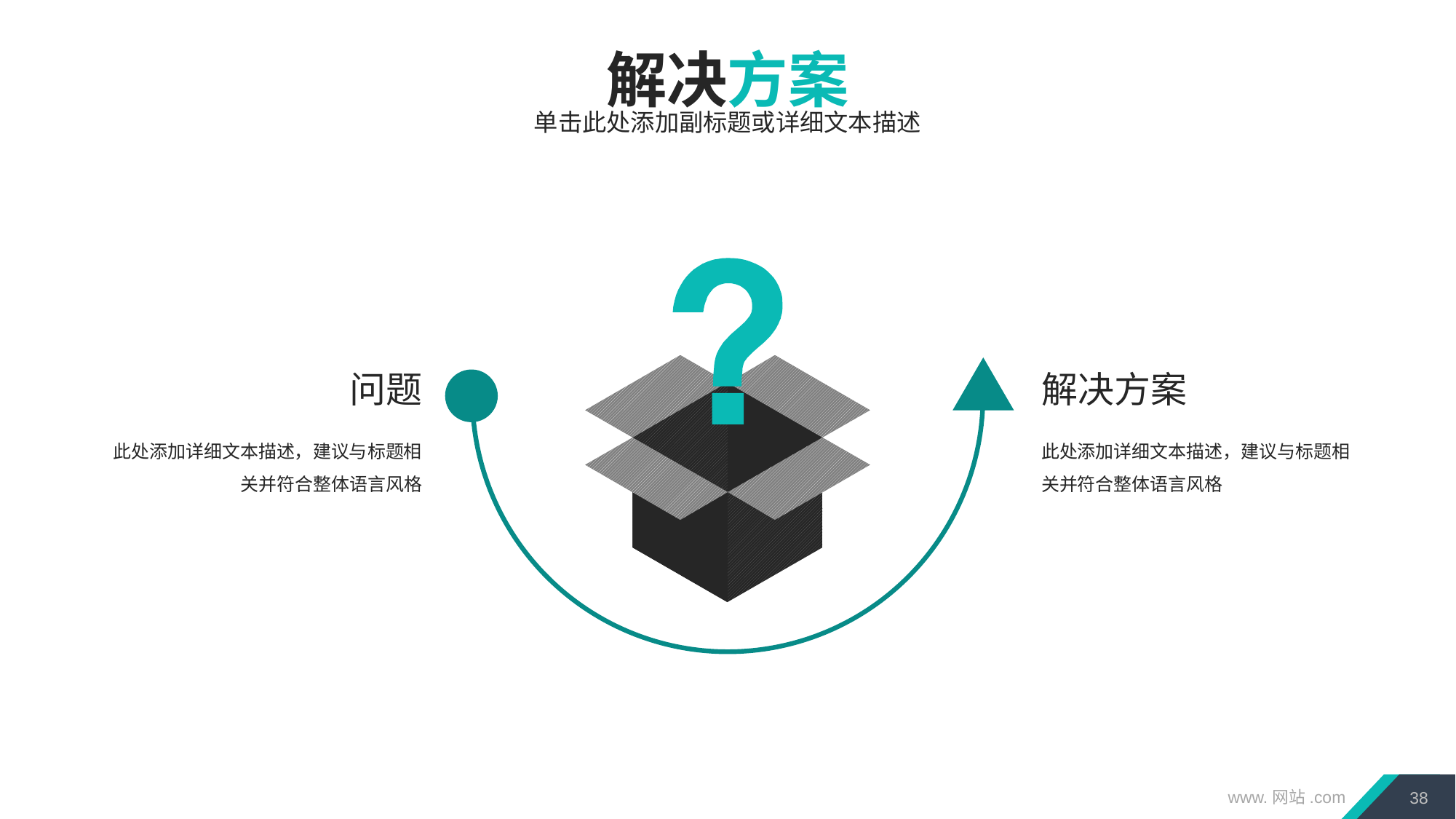

解决方案
单击此处添加副标题或详细文本描述

问题
解决方案

此处添加详细文本描述，建议与标题相关并符合整体语言风格
此处添加详细文本描述，建议与标题相关并符合整体语言风格
38